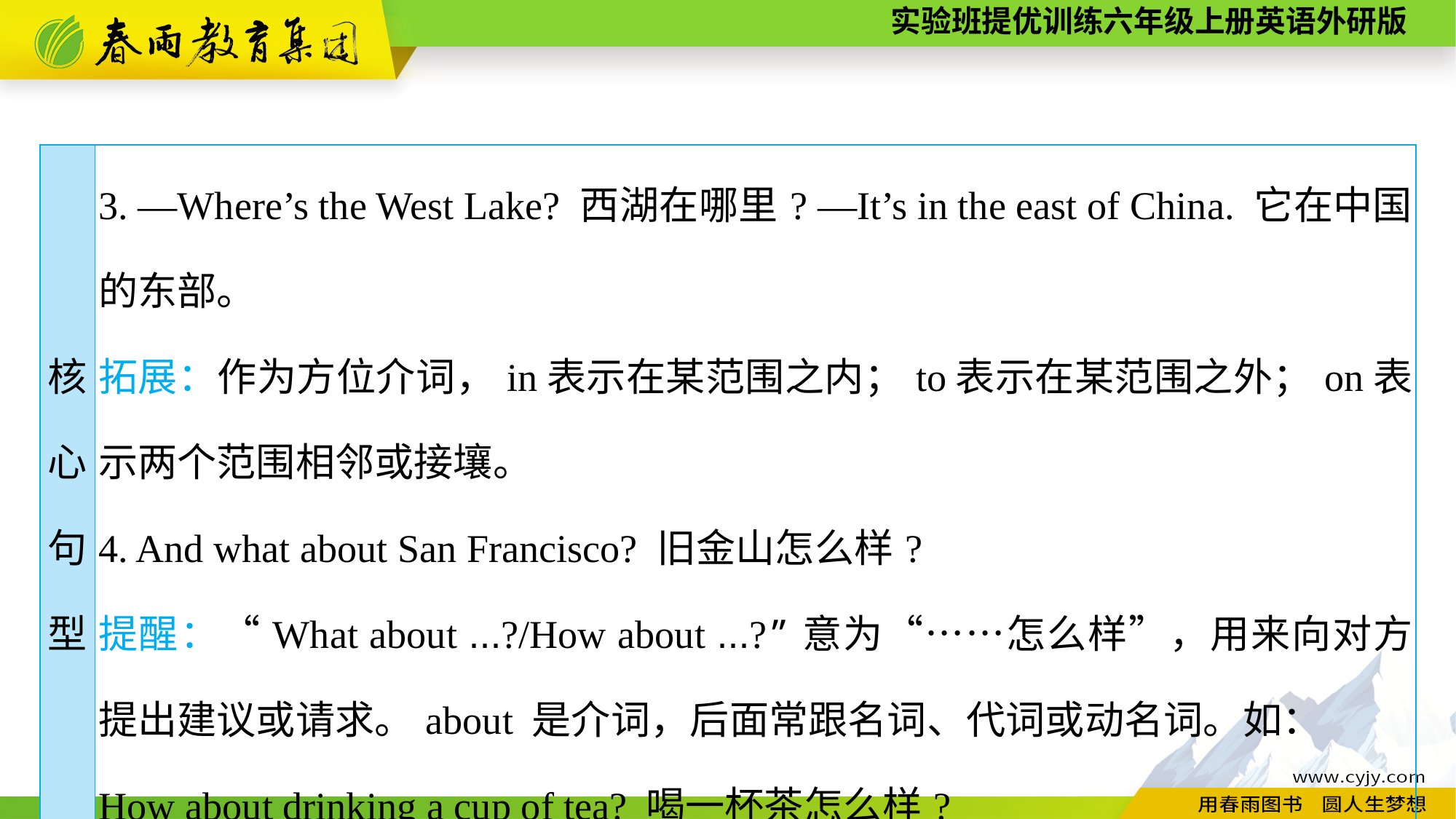

| 核 心 句 型 | 3. —Where’s the West Lake? 西湖在哪里? —It’s in the east of China. 它在中国的东部。 拓展：作为方位介词，in表示在某范围之内；to表示在某范围之外；on表示两个范围相邻或接壤。 4. And what about San Francisco? 旧金山怎么样? 提醒：“What about ...?/How about ...?”意为“……怎么样”，用来向对方提出建议或请求。about 是介词，后面常跟名词、代词或动名词。如： How about drinking a cup of tea? 喝一杯茶怎么样? |
| --- | --- |